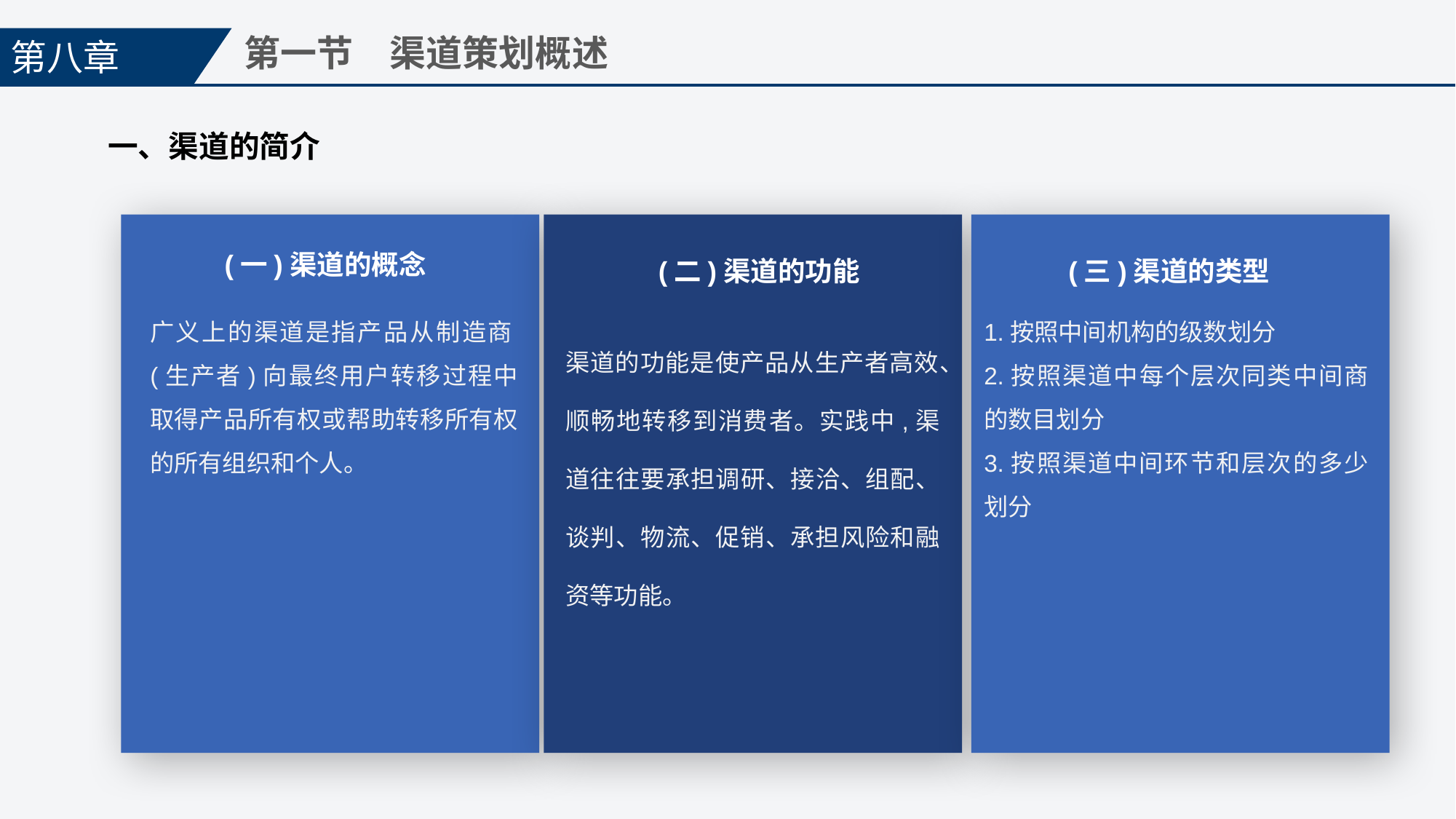

第八章
第一节　渠道策划概述
一、渠道的简介

(一)渠道的概念
(二)渠道的功能
(三)渠道的类型
广义上的渠道是指产品从制造商(生产者)向最终用户转移过程中取得产品所有权或帮助转移所有权的所有组织和个人。
1.按照中间机构的级数划分
2.按照渠道中每个层次同类中间商的数目划分
3.按照渠道中间环节和层次的多少划分

渠道的功能是使产品从生产者高效、顺畅地转移到消费者。实践中,渠道往往要承担调研、接洽、组配、谈判、物流、促销、承担风险和融资等功能。